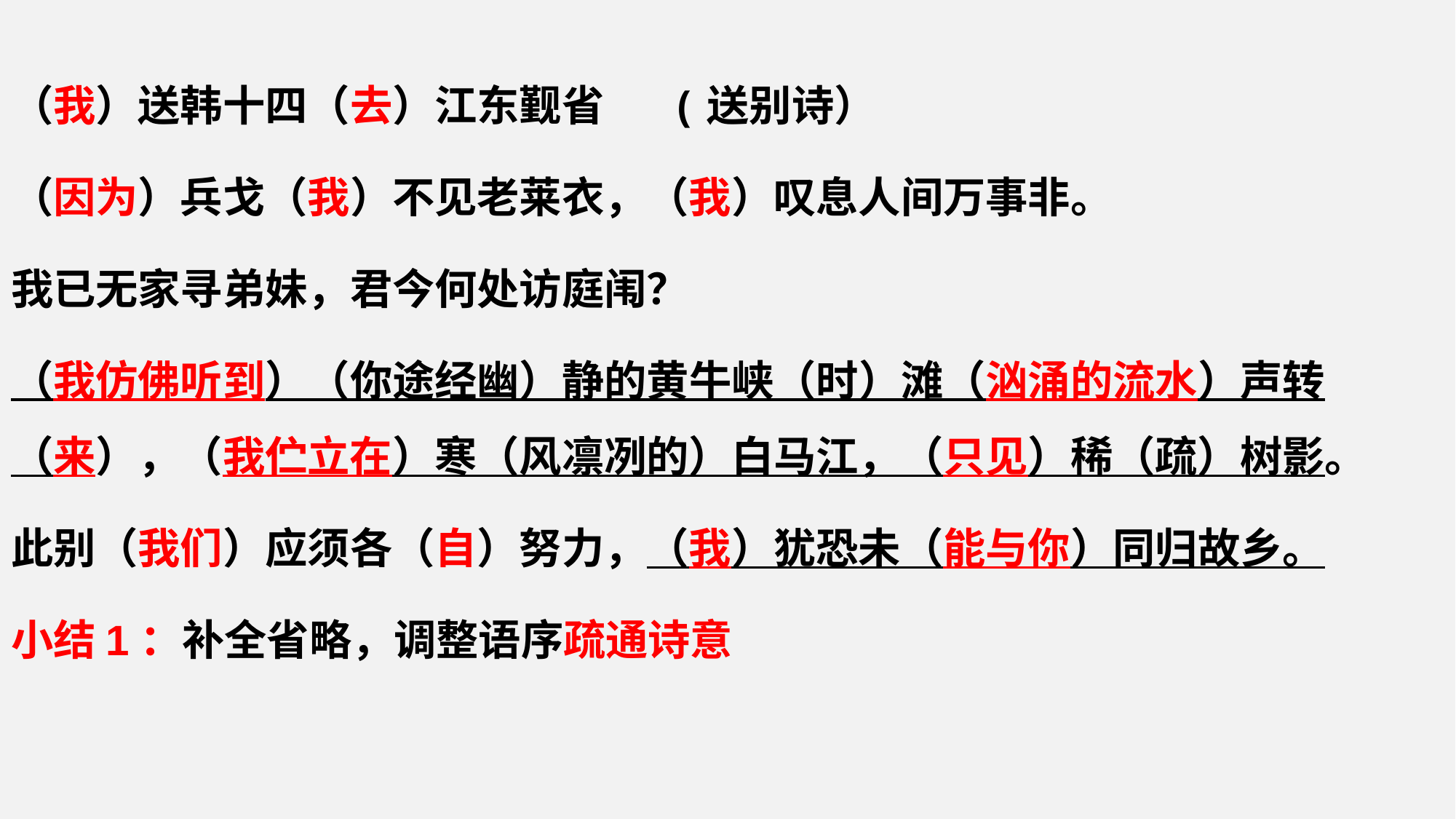

（我）送韩十四（去）江东觐省     (送别诗）
（因为）兵戈（我）不见老莱衣，（我）叹息人间万事非。
我已无家寻弟妹，君今何处访庭闱？
（我仿佛听到）（你途经幽）静的黄牛峡（时）滩（汹涌的流水）声转（来），（我伫立在）寒（风凛冽的）白马江，（只见）稀（疏）树影。
此别（我们）应须各（自）努力，（我）犹恐未（能与你）同归故乡。
小结1：补全省略，调整语序疏通诗意